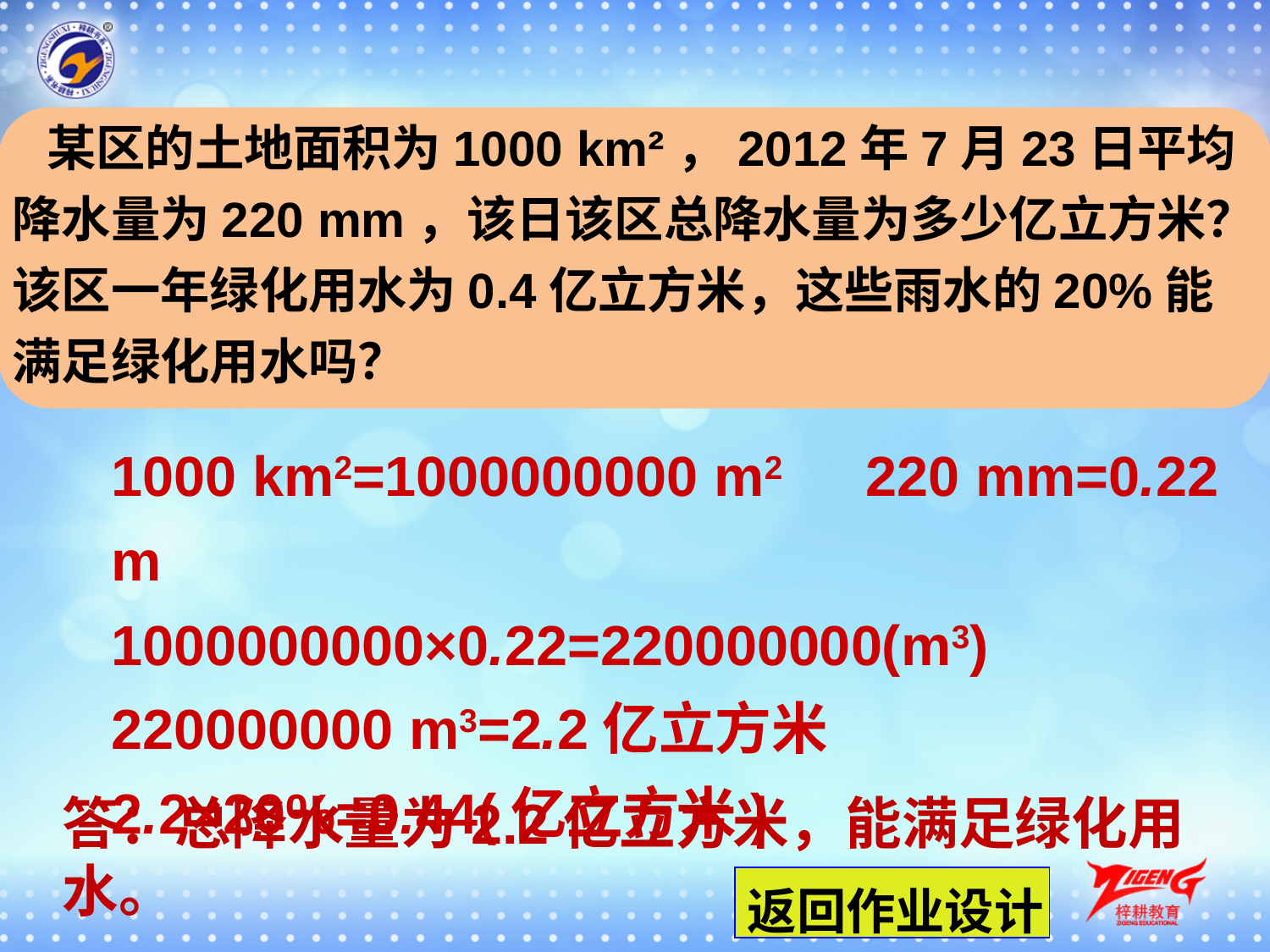

某区的土地面积为1000 km²，2012年7月23日平均降水量为220 mm，该日该区总降水量为多少亿立方米？该区一年绿化用水为0.4亿立方米，这些雨水的20%能满足绿化用水吗？

1000 km2=1000000000 m2　220 mm=0.22 m
1000000000×0.22=220000000(m3)
220000000 m3=2.2亿立方米
2.2×20%=0.44(亿立方米)
答：总降水量为2.2亿立方米，能满足绿化用水。

返回作业设计